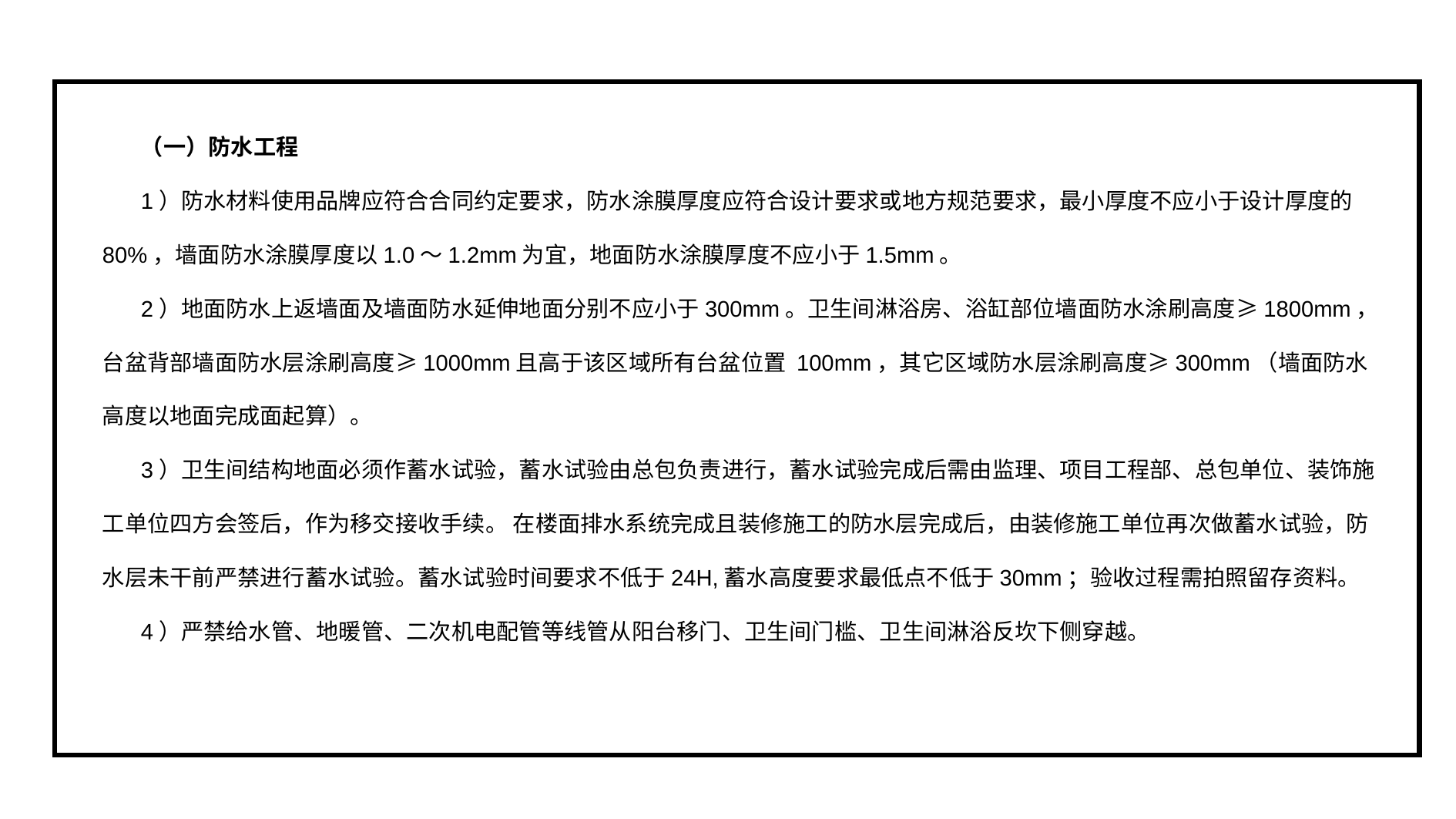

（一）防水工程
1）防水材料使用品牌应符合合同约定要求，防水涂膜厚度应符合设计要求或地方规范要求，最小厚度不应小于设计厚度的80%，墙面防水涂膜厚度以1.0～1.2mm为宜，地面防水涂膜厚度不应小于1.5mm。
2）地面防水上返墙面及墙面防水延伸地面分别不应小于300mm。卫生间淋浴房、浴缸部位墙面防水涂刷高度≥1800mm，台盆背部墙面防水层涂刷高度≥1000mm且高于该区域所有台盆位置 100mm，其它区域防水层涂刷高度≥300mm（墙面防水高度以地面完成面起算）。
3）卫生间结构地面必须作蓄水试验，蓄水试验由总包负责进行，蓄水试验完成后需由监理、项目工程部、总包单位、装饰施工单位四方会签后，作为移交接收手续。 在楼面排水系统完成且装修施工的防水层完成后，由装修施工单位再次做蓄水试验，防水层未干前严禁进行蓄水试验。蓄水试验时间要求不低于24H,蓄水高度要求最低点不低于30mm；验收过程需拍照留存资料。
4）严禁给水管、地暖管、二次机电配管等线管从阳台移门、卫生间门槛、卫生间淋浴反坎下侧穿越。